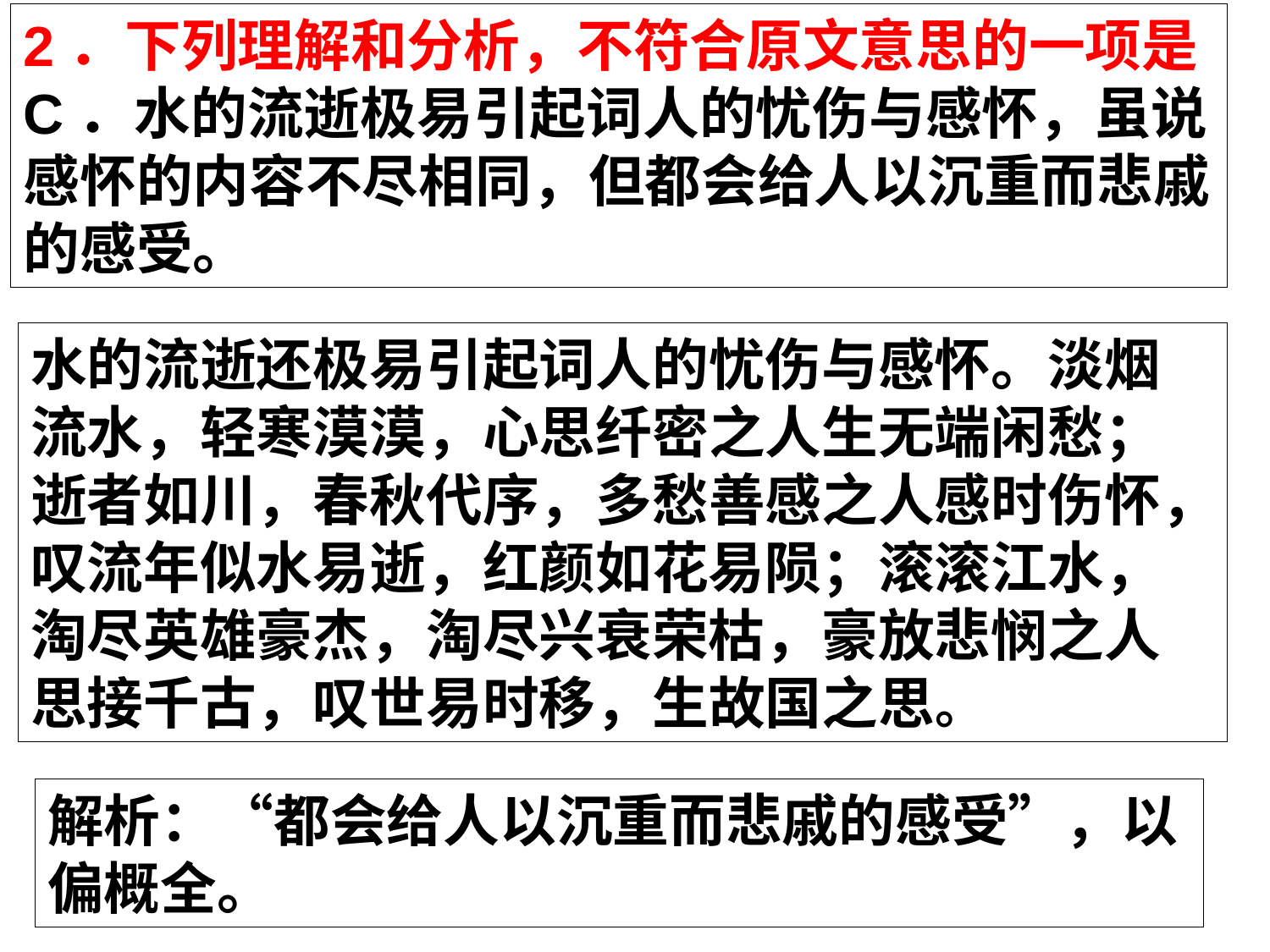

2．下列理解和分析，不符合原文意思的一项是
C．水的流逝极易引起词人的忧伤与感怀，虽说感怀的内容不尽相同，但都会给人以沉重而悲戚的感受。
水的流逝还极易引起词人的忧伤与感怀。淡烟流水，轻寒漠漠，心思纤密之人生无端闲愁；逝者如川，春秋代序，多愁善感之人感时伤怀，叹流年似水易逝，红颜如花易陨；滚滚江水，淘尽英雄豪杰，淘尽兴衰荣枯，豪放悲悯之人思接千古，叹世易时移，生故国之思。
解析：“都会给人以沉重而悲戚的感受”，以偏概全。